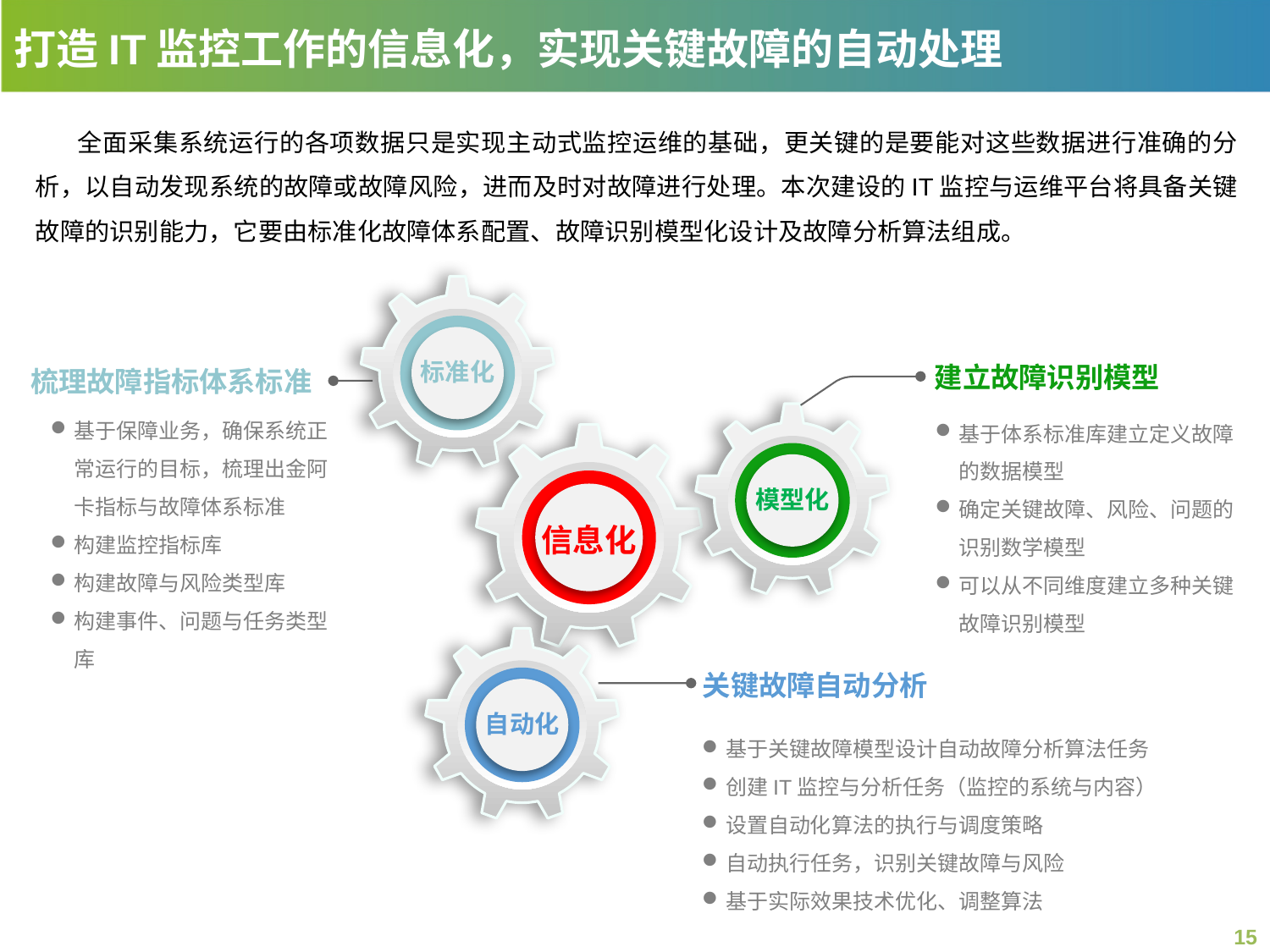

打造IT监控工作的信息化，实现关键故障的自动处理
全面采集系统运行的各项数据只是实现主动式监控运维的基础，更关键的是要能对这些数据进行准确的分析，以自动发现系统的故障或故障风险，进而及时对故障进行处理。本次建设的IT监控与运维平台将具备关键故障的识别能力，它要由标准化故障体系配置、故障识别模型化设计及故障分析算法组成。

标准化
建立故障识别模型
梳理故障指标体系标准
基于保障业务，确保系统正常运行的目标，梳理出金阿卡指标与故障体系标准
构建监控指标库
构建故障与风险类型库
构建事件、问题与任务类型库

模型化
基于体系标准库建立定义故障的数据模型
确定关键故障、风险、问题的识别数学模型
可以从不同维度建立多种关键故障识别模型

信息化

自动化
关键故障自动分析

基于关键故障模型设计自动故障分析算法任务
创建IT监控与分析任务（监控的系统与内容）
设置自动化算法的执行与调度策略
自动执行任务，识别关键故障与风险
基于实际效果技术优化、调整算法